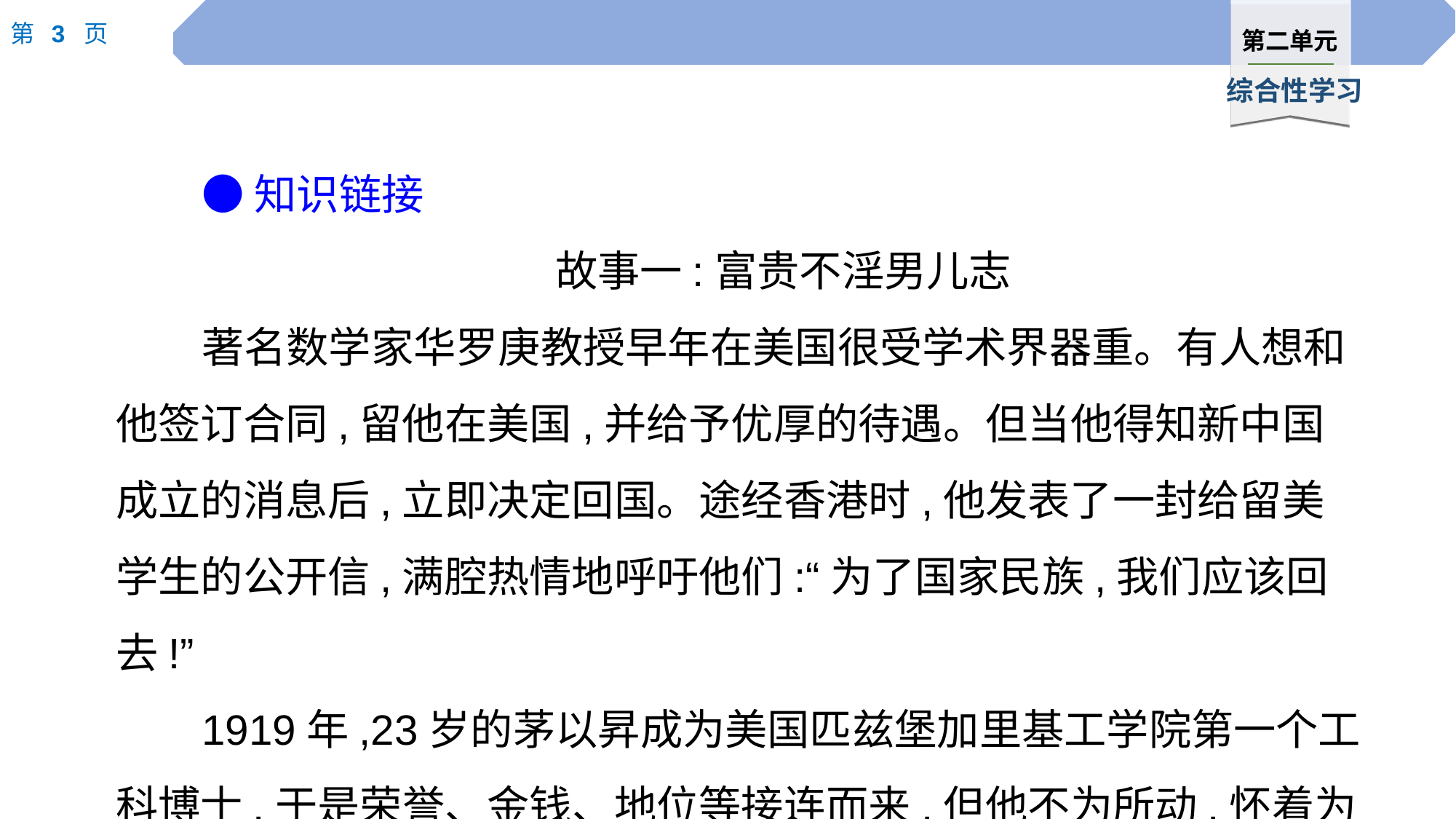

●知识链接
故事一:富贵不淫男儿志
著名数学家华罗庚教授早年在美国很受学术界器重。有人想和他签订合同,留他在美国,并给予优厚的待遇。但当他得知新中国成立的消息后,立即决定回国。途经香港时,他发表了一封给留美学生的公开信,满腔热情地呼吁他们:“为了国家民族,我们应该回去!”
1919年,23岁的茅以昇成为美国匹兹堡加里基工学院第一个工科博士,于是荣誉、金钱、地位等接连而来,但他不为所动,怀着为祖国桥梁事业献身的满腔热情回到了祖国。